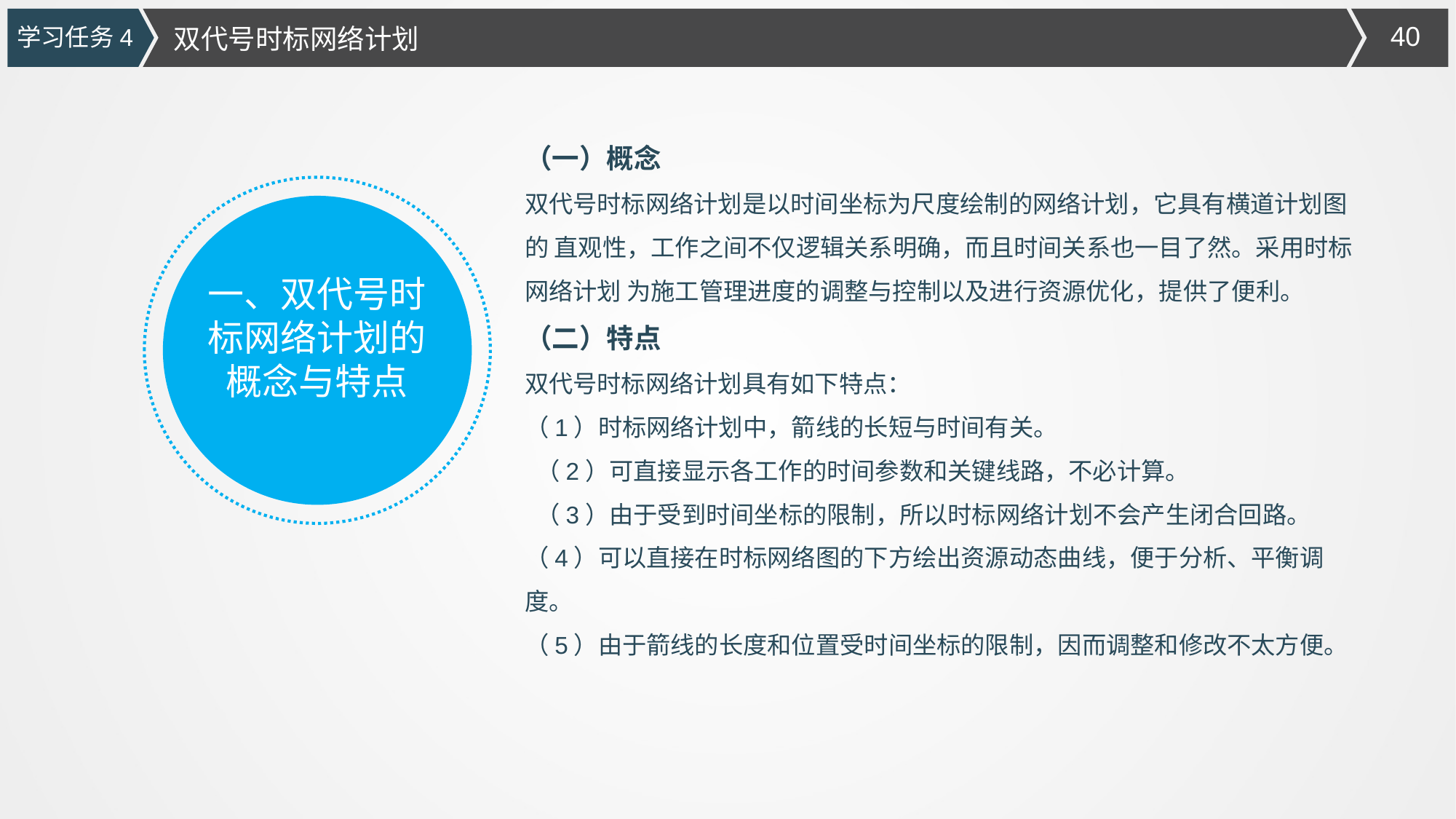

学习任务4
双代号时标网络计划
（一）概念
双代号时标网络计划是以时间坐标为尺度绘制的网络计划，它具有横道计划图的 直观性，工作之间不仅逻辑关系明确，而且时间关系也一目了然。采用时标网络计划 为施工管理进度的调整与控制以及进行资源优化，提供了便利。
（二）特点
双代号时标网络计划具有如下特点：
（1）时标网络计划中，箭线的长短与时间有关。
 （2）可直接显示各工作的时间参数和关键线路，不必计算。
 （3）由于受到时间坐标的限制，所以时标网络计划不会产生闭合回路。
（4）可以直接在时标网络图的下方绘出资源动态曲线，便于分析、平衡调度。
（5）由于箭线的长度和位置受时间坐标的限制，因而调整和修改不太方便。

一、双代号时标网络计划的概念与特点